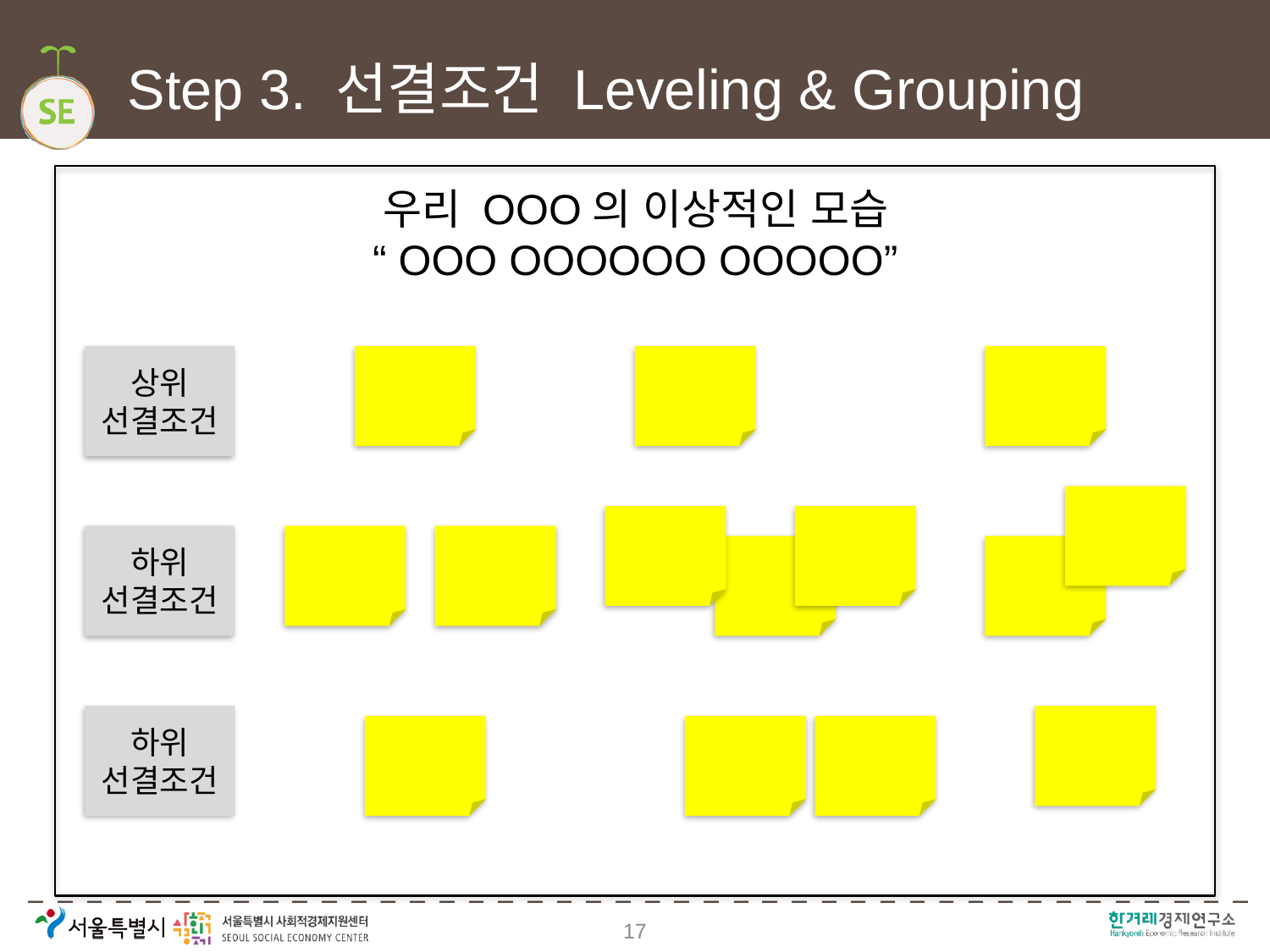

# Step 3. 선결조건 Leveling & Grouping

우리 OOO의 이상적인 모습
“ OOO OOOOOO OOOOO”
상위
선결조건

하위
선결조건

하위
선결조건

17